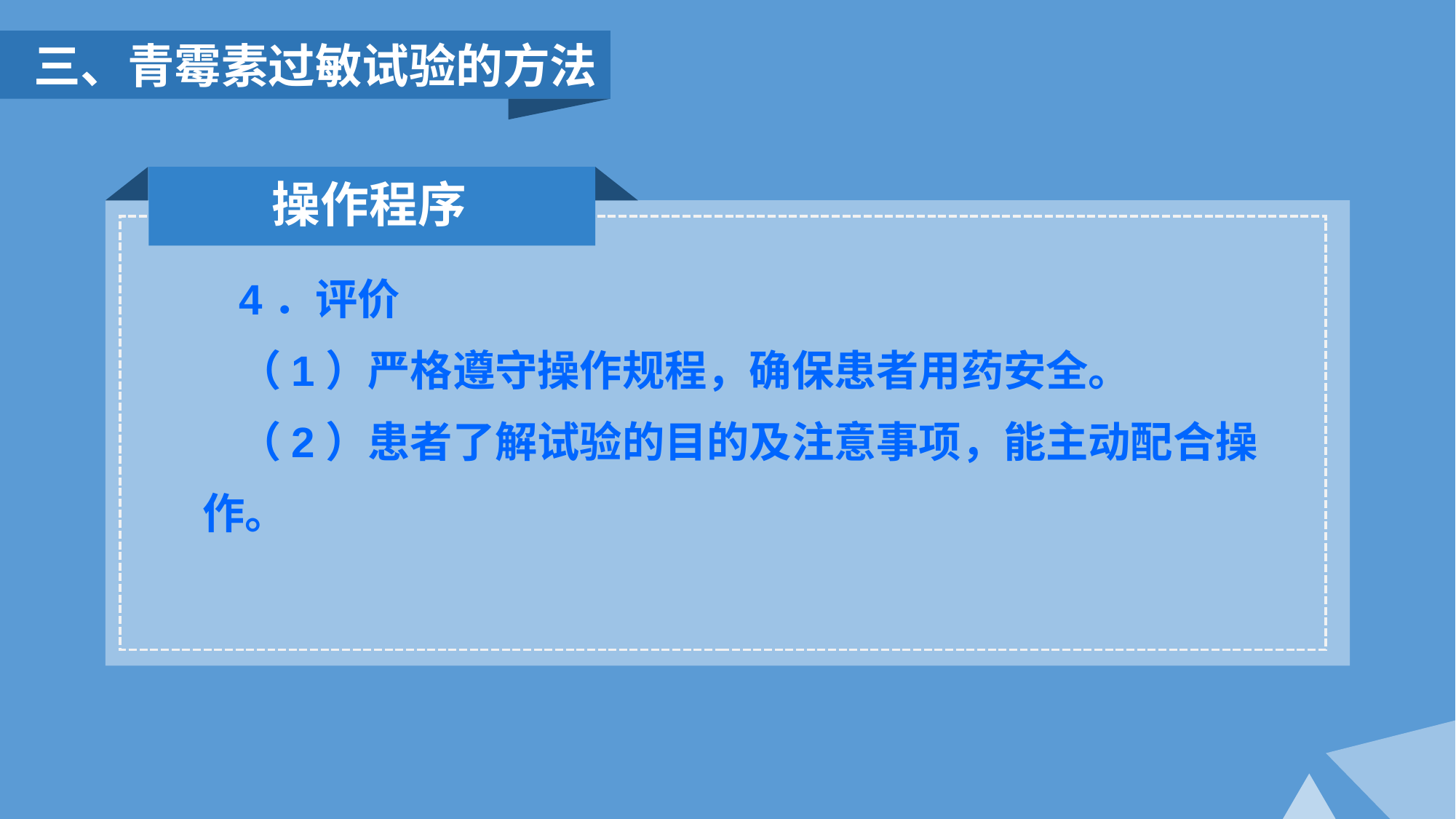

三、青霉素过敏试验的方法

操作程序

4．评价
（1）严格遵守操作规程，确保患者用药安全。
（2）患者了解试验的目的及注意事项，能主动配合操作。